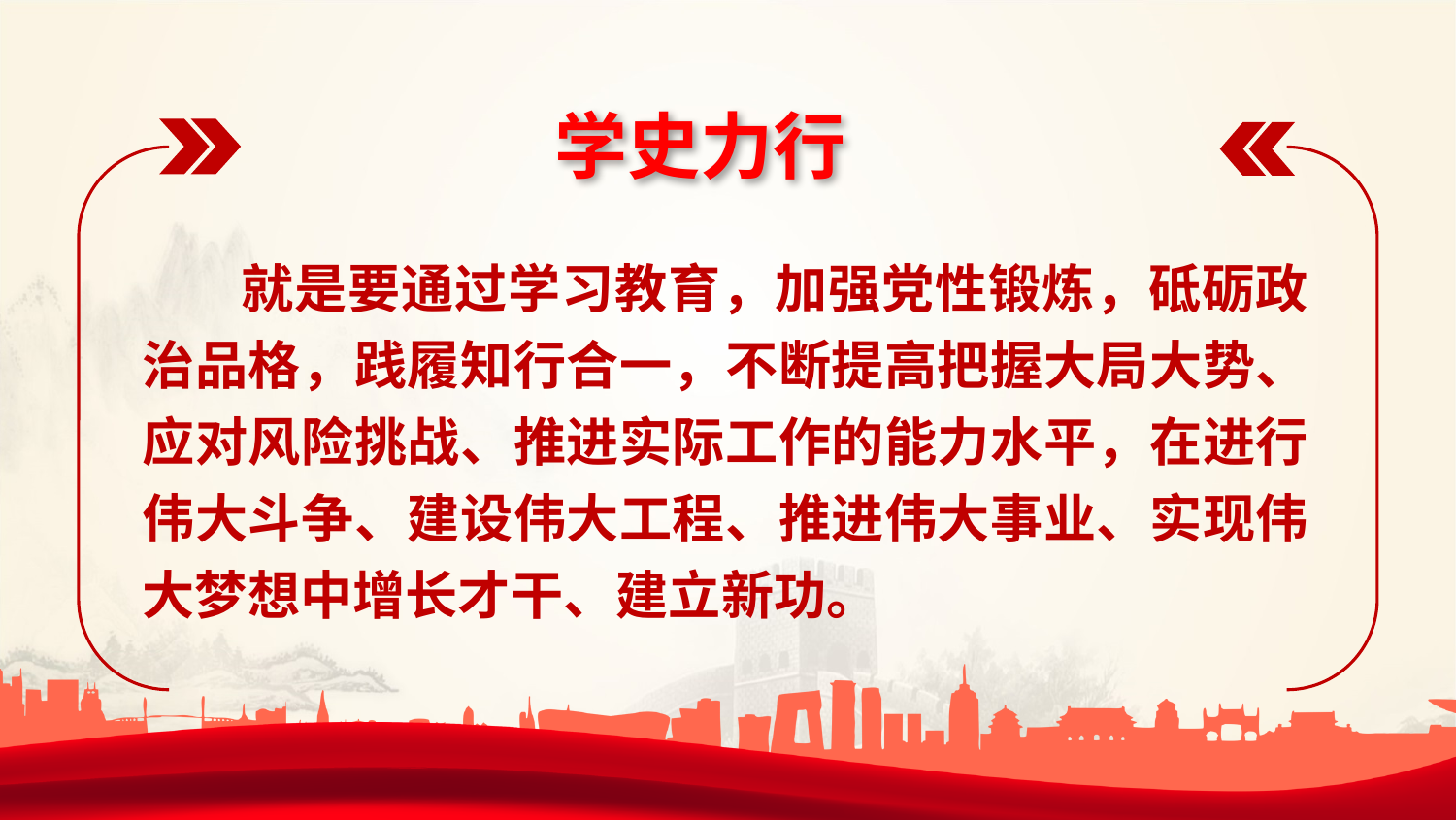

延迟符
学史力行

           就是要通过学习教育，加强党性锻炼，砥砺政治品格，践履知行合一，不断提高把握大局大势、应对风险挑战、推进实际工作的能力水平，在进行伟大斗争、建设伟大工程、推进伟大事业、实现伟大梦想中增长才干、建立新功。
7